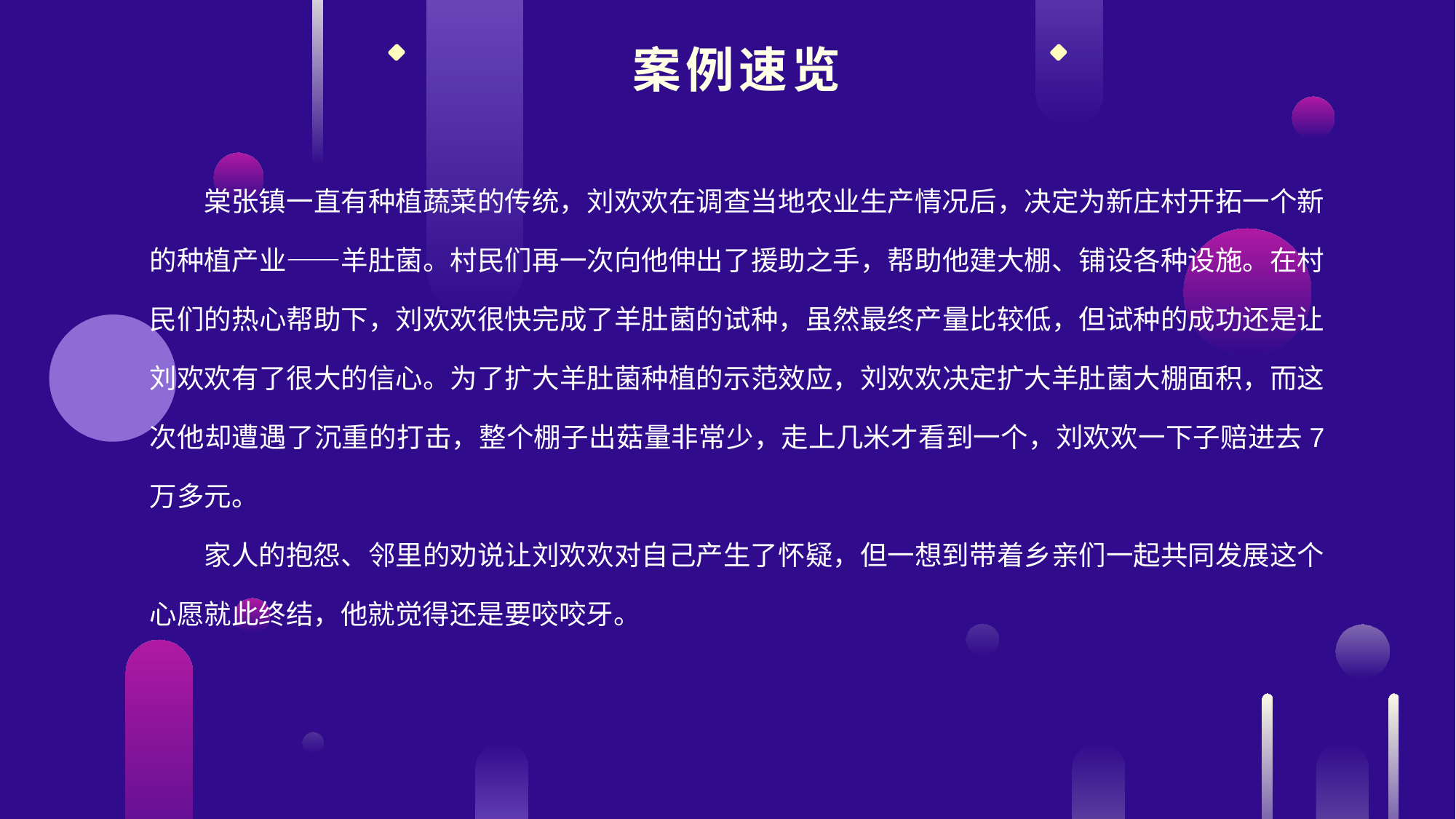

案例速览

棠张镇一直有种植蔬菜的传统，刘欢欢在调查当地农业生产情况后，决定为新庄村开拓一个新的种植产业——羊肚菌。村民们再一次向他伸出了援助之手，帮助他建大棚、铺设各种设施。在村民们的热心帮助下，刘欢欢很快完成了羊肚菌的试种，虽然最终产量比较低，但试种的成功还是让刘欢欢有了很大的信心。为了扩大羊肚菌种植的示范效应，刘欢欢决定扩大羊肚菌大棚面积，而这次他却遭遇了沉重的打击，整个棚子出菇量非常少，走上几米才看到一个，刘欢欢一下子赔进去7 万多元。
家人的抱怨、邻里的劝说让刘欢欢对自己产生了怀疑，但一想到带着乡亲们一起共同发展这个心愿就此终结，他就觉得还是要咬咬牙。